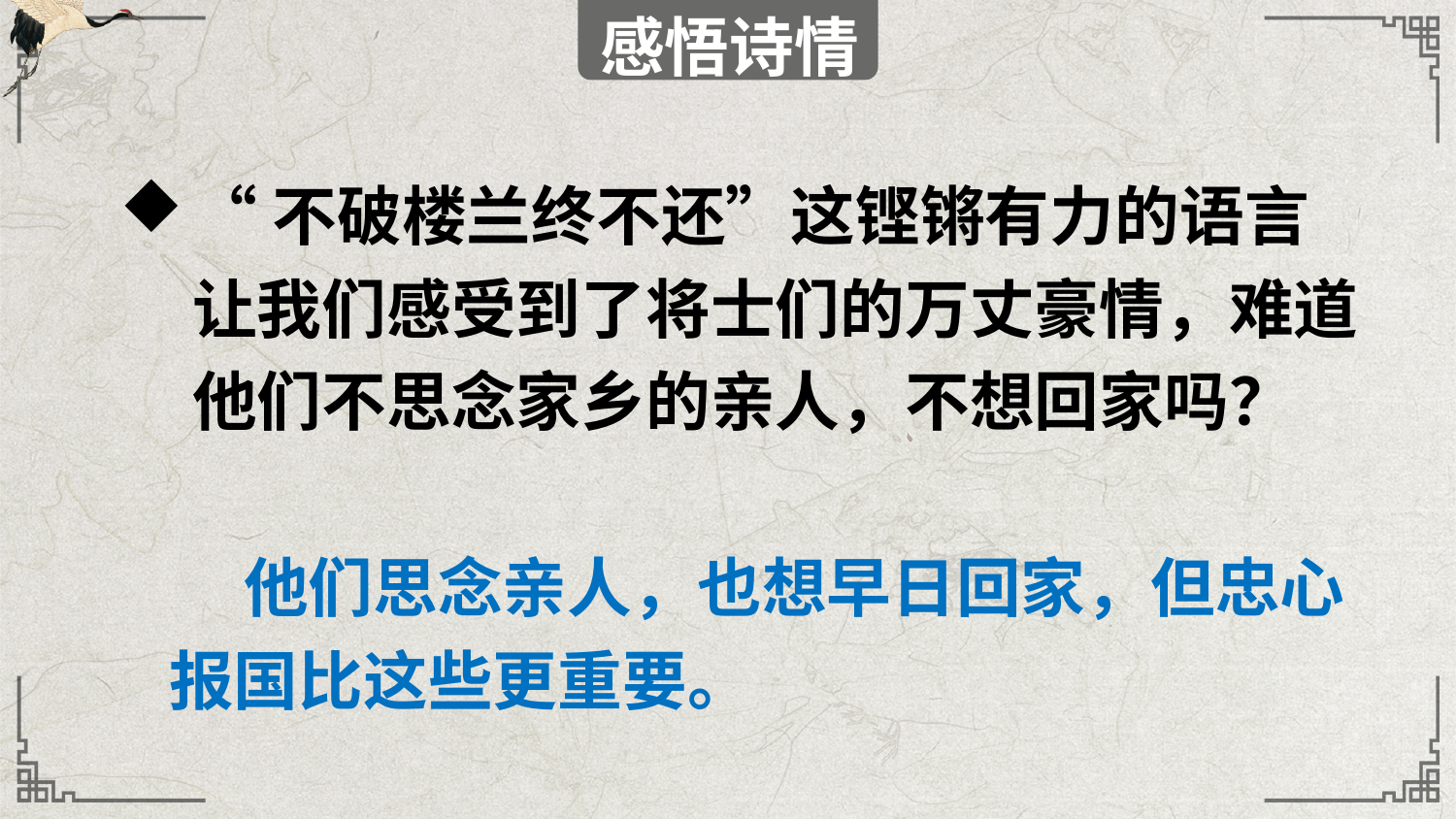

感悟诗情
“不破楼兰终不还”这铿锵有力的语言让我们感受到了将士们的万丈豪情，难道他们不思念家乡的亲人，不想回家吗？
    他们思念亲人，也想早日回家，但忠心报国比这些更重要。